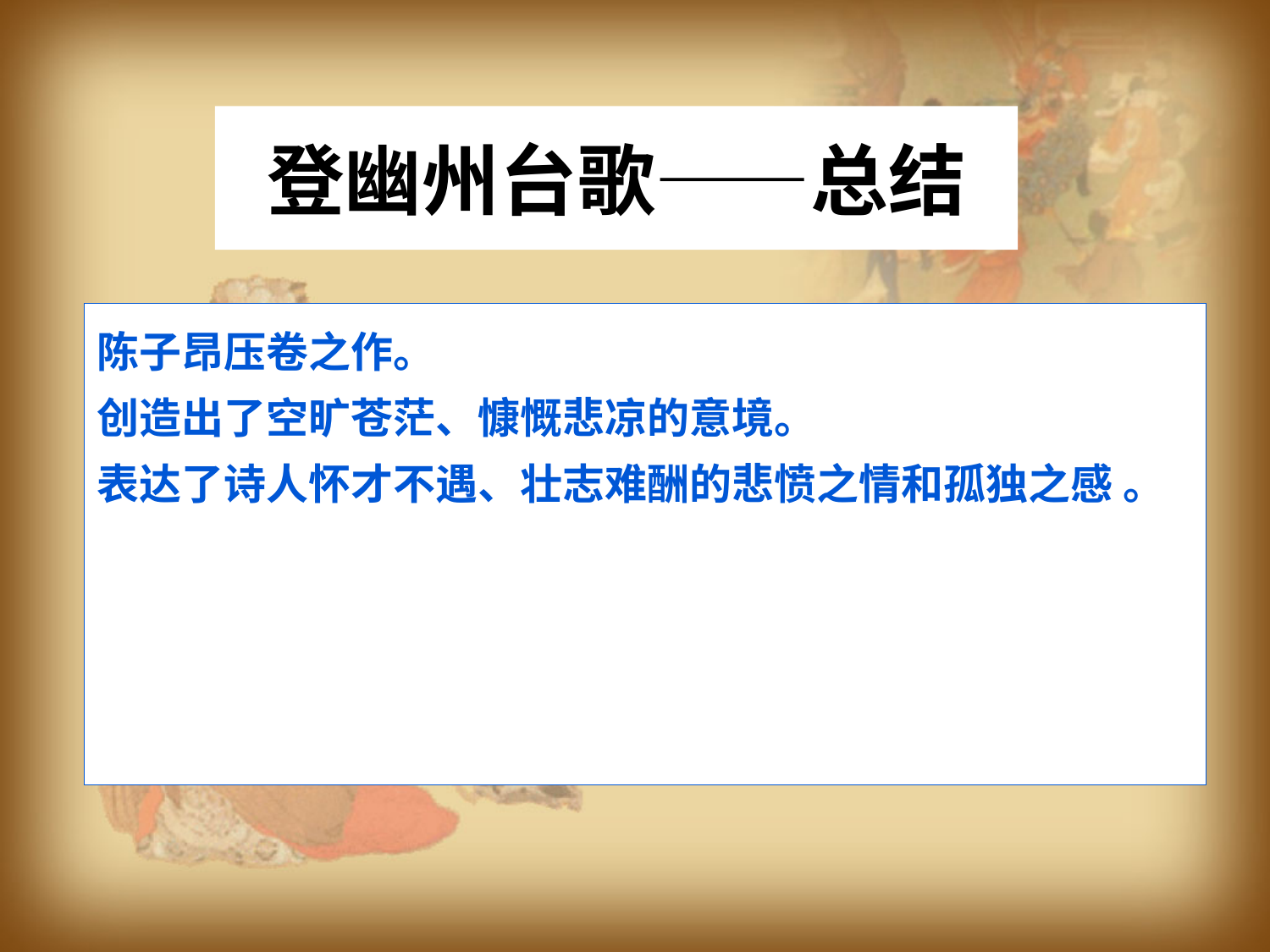

登幽州台歌——总结
陈子昂压卷之作。
创造出了空旷苍茫、慷慨悲凉的意境。
表达了诗人怀才不遇、壮志难酬的悲愤之情和孤独之感 。